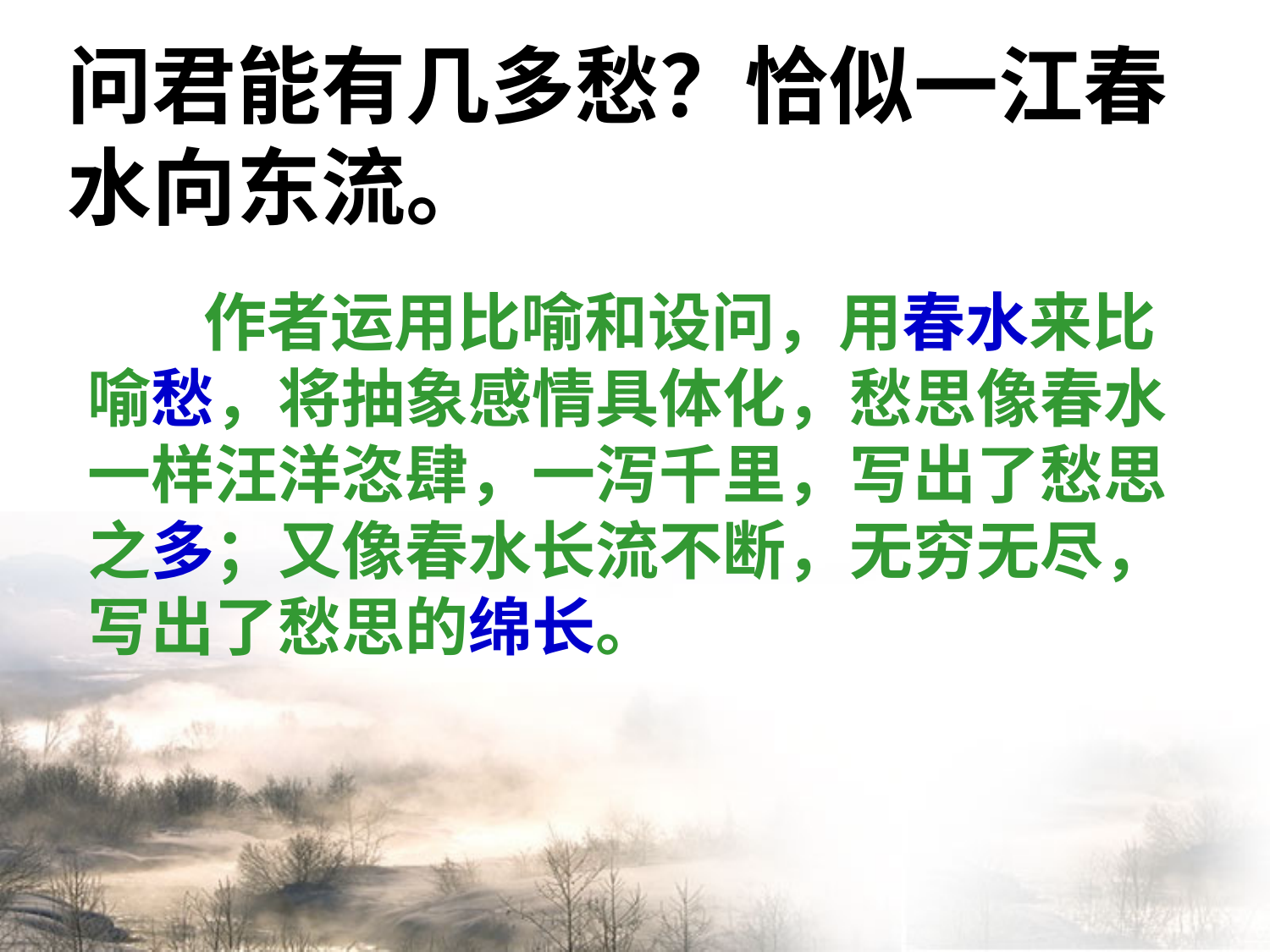

问君能有几多愁？恰似一江春水向东流。
       作者运用比喻和设问，用春水来比喻愁，将抽象感情具体化，愁思像春水一样汪洋恣肆，一泻千里，写出了愁思之多；又像春水长流不断，无穷无尽，写出了愁思的绵长。